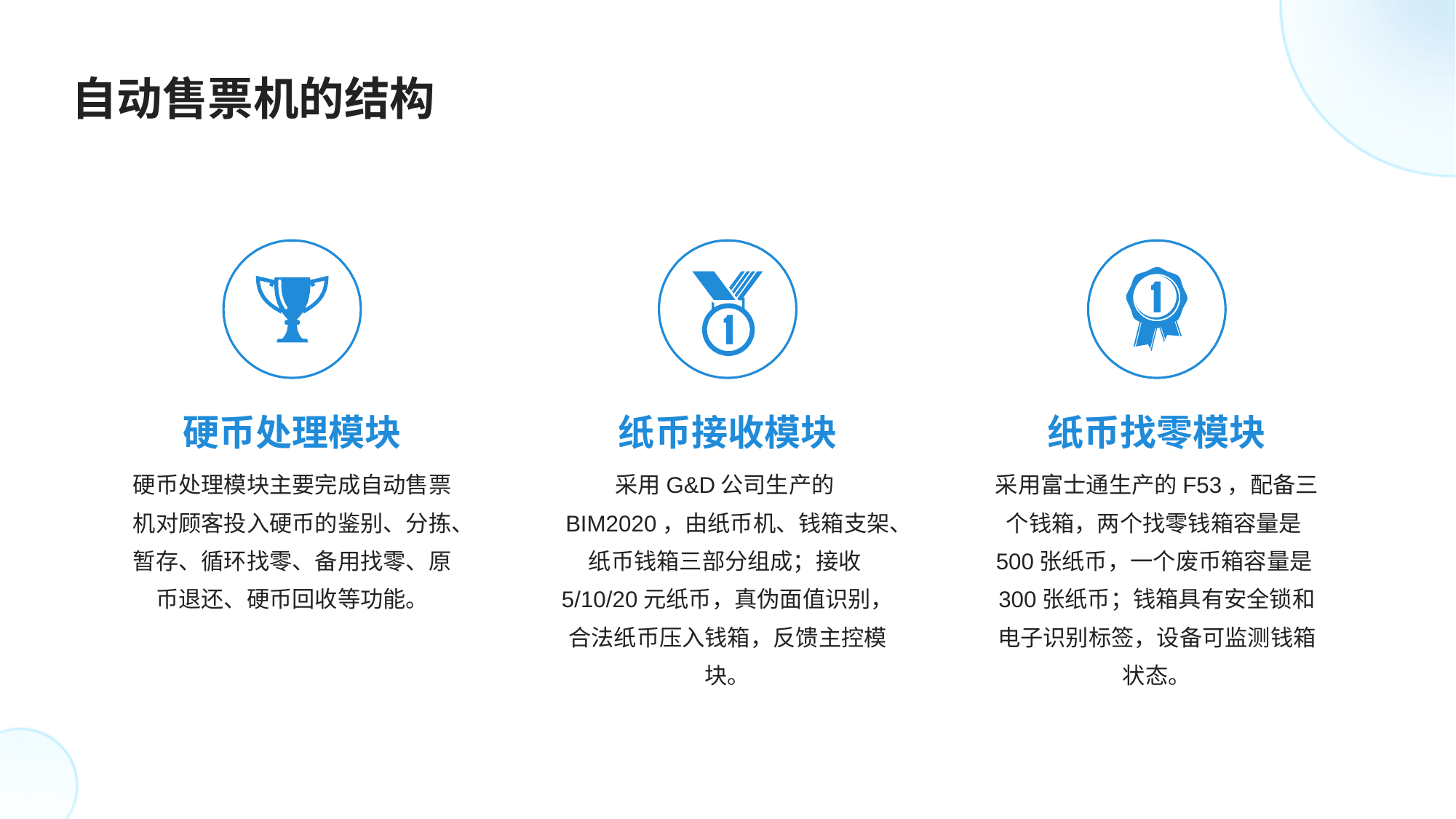

自动售票机的结构

硬币处理模块
纸币接收模块
纸币找零模块
硬币处理模块主要完成自动售票机对顾客投入硬币的鉴别、分拣、暂存、循环找零、备用找零、原币退还、硬币回收等功能。
采用G&D公司生产的BIM2020，由纸币机、钱箱支架、纸币钱箱三部分组成；接收5/10/20元纸币，真伪面值识别，合法纸币压入钱箱，反馈主控模块。
采用富士通生产的F53，配备三个钱箱，两个找零钱箱容量是500张纸币，一个废币箱容量是300张纸币；钱箱具有安全锁和电子识别标签，设备可监测钱箱状态。